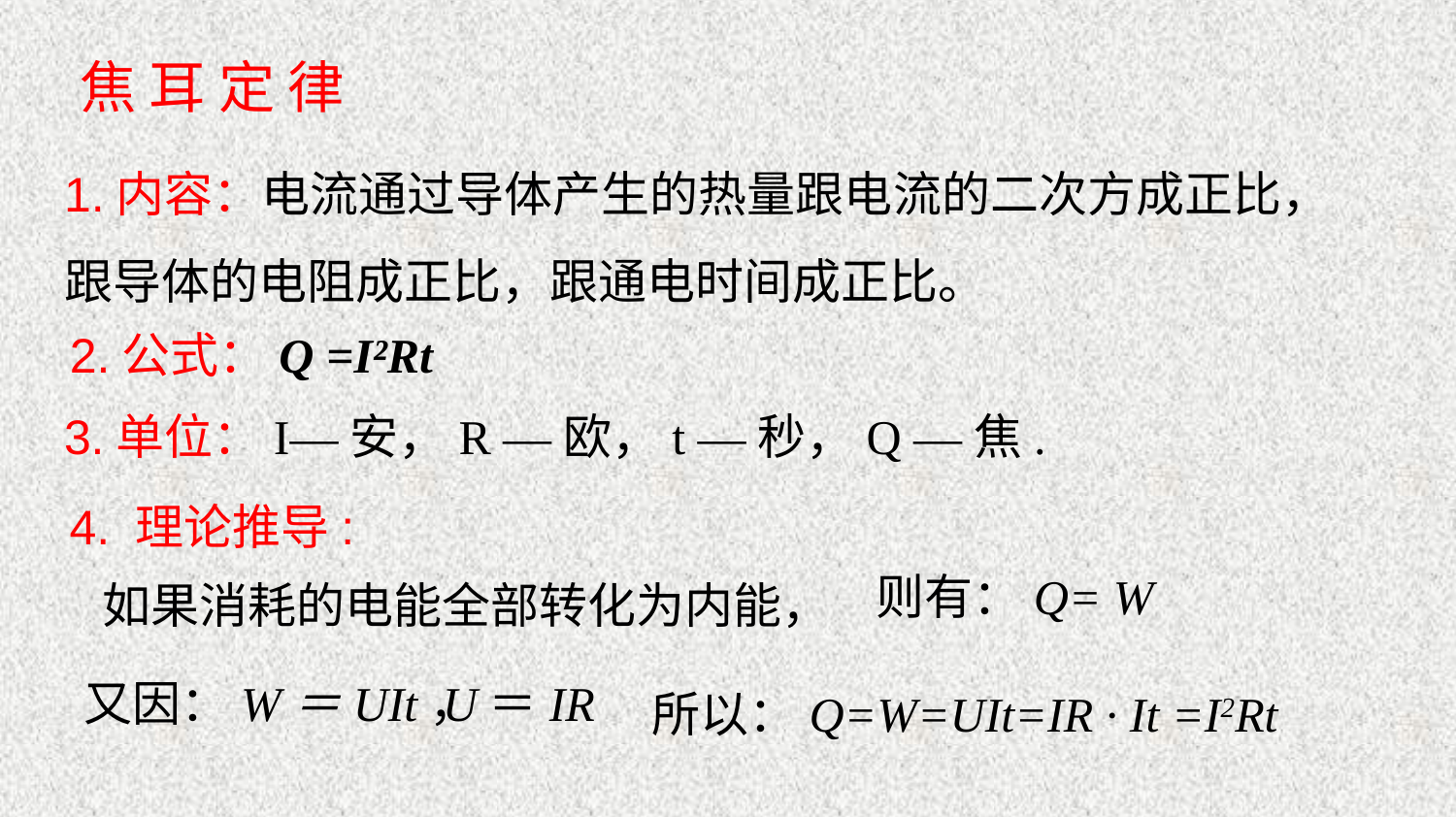

焦 耳 定 律
1.内容：电流通过导体产生的热量跟电流的二次方成正比，跟导体的电阻成正比，跟通电时间成正比。
2.公式：Q =I²Rt
3.单位：I—安，R —欧，t —秒，Q —焦.
4. 理论推导:
则有：Q= W
如果消耗的电能全部转化为内能，
所以：Q=W=UIt=IR · It =I2Rt
又因：W＝UIt，
U＝IR